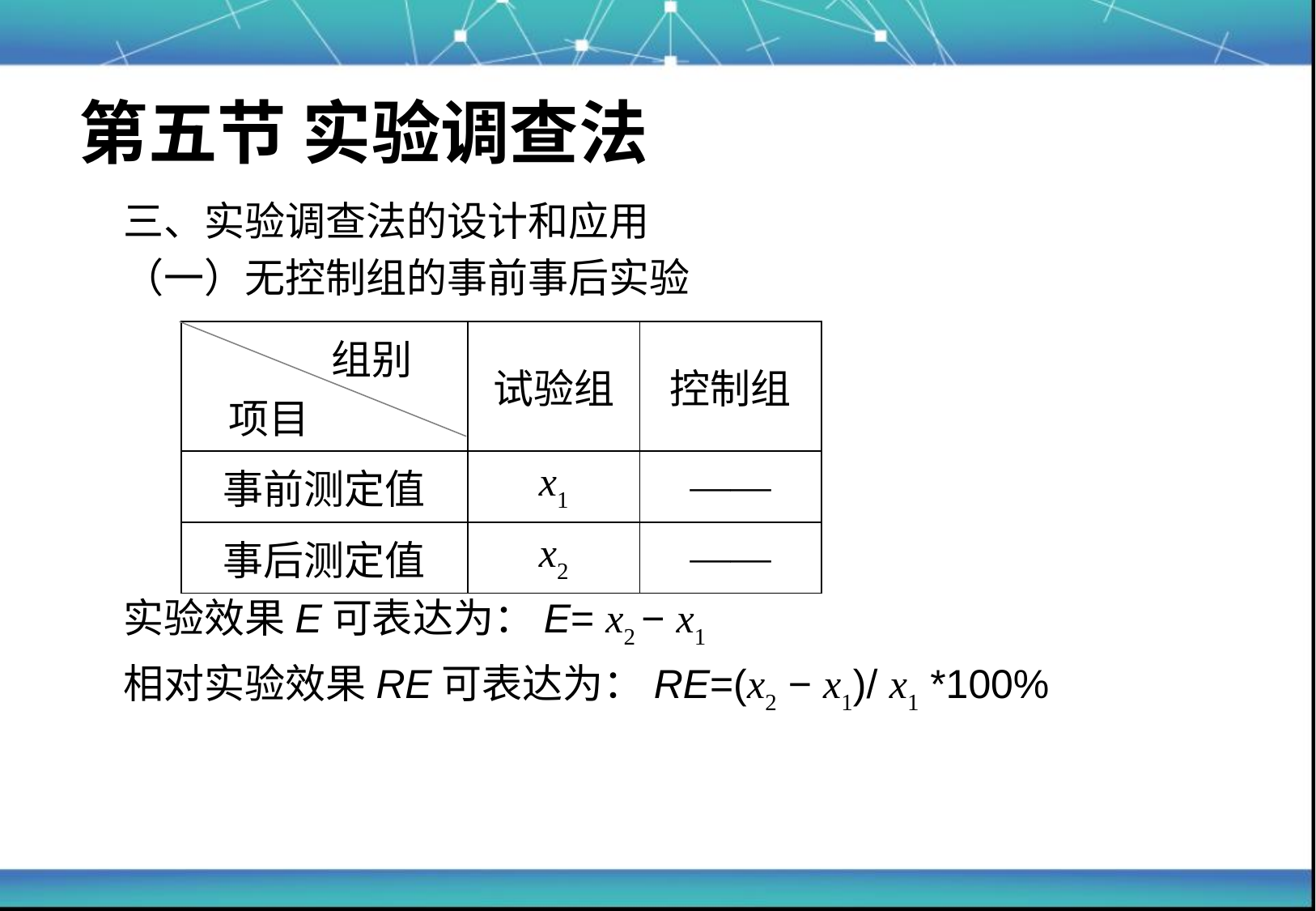

# 第五节 实验调查法
三、实验调查法的设计和应用
（一）无控制组的事前事后实验

实验效果E可表达为：E= x2 − x1
相对实验效果RE可表达为：RE=(x2 − x1)/ x1 *100%

| 组别 项目 | 试验组 | 控制组 |
| --- | --- | --- |
| 事前测定值 | x1 | —— |
| 事后测定值 | x2 | —— |